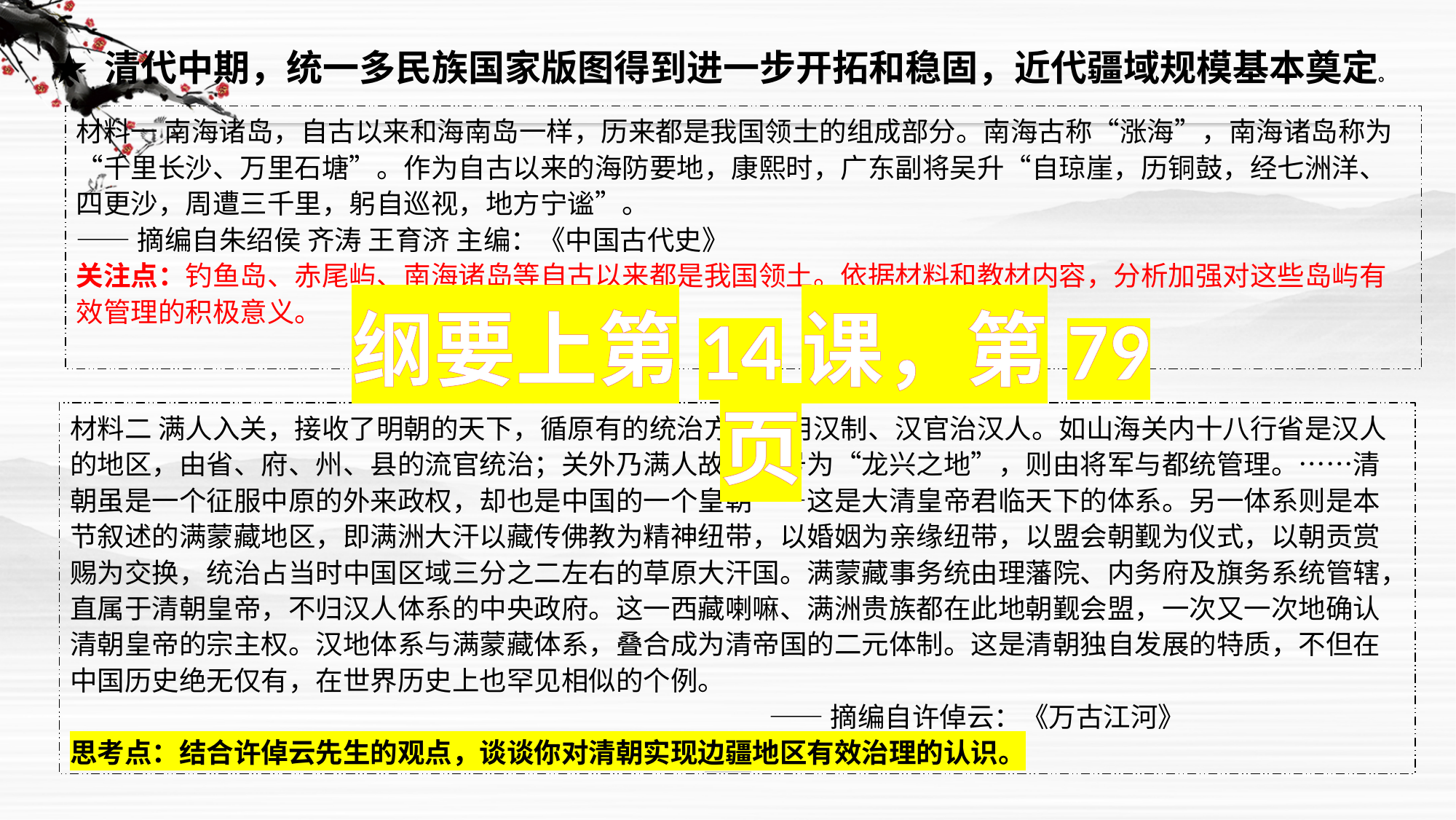

★ 清代中期，统一多民族国家版图得到进一步开拓和稳固，近代疆域规模基本奠定。
材料一 南海诸岛，自古以来和海南岛一样，历来都是我国领土的组成部分。南海古称“涨海”，南海诸岛称为“千里长沙、万里石塘”。作为自古以来的海防要地，康熙时，广东副将吴升“自琼崖，历铜鼓，经七洲洋、四更沙，周遭三千里，躬自巡视，地方宁谧”。
——摘编自朱绍侯 齐涛 王育济 主编：《中国古代史》
关注点：钓鱼岛、赤尾屿、南海诸岛等自古以来都是我国领土。依据材料和教材内容，分析加强对这些岛屿有效管理的积极意义。

纲要上第14课，第79页
材料二 满人入关，接收了明朝的天下，循原有的统治方式，用汉制、汉官治汉人。如山海关内十八行省是汉人的地区，由省、府、州、县的流官统治；关外乃满人故乡，号为“龙兴之地”，则由将军与都统管理。……清朝虽是一个征服中原的外来政权，却也是中国的一个皇朝——这是大清皇帝君临天下的体系。另一体系则是本节叙述的满蒙藏地区，即满洲大汗以藏传佛教为精神纽带，以婚姻为亲缘纽带，以盟会朝觐为仪式，以朝贡赏赐为交换，统治占当时中国区域三分之二左右的草原大汗国。满蒙藏事务统由理藩院、内务府及旗务系统管辖，直属于清朝皇帝，不归汉人体系的中央政府。这一西藏喇嘛、满洲贵族都在此地朝觐会盟，一次又一次地确认清朝皇帝的宗主权。汉地体系与满蒙藏体系，叠合成为清帝国的二元体制。这是清朝独自发展的特质，不但在中国历史绝无仅有，在世界历史上也罕见相似的个例。
                                                                                                                 ——摘编自许倬云：《万古江河》
思考点：结合许倬云先生的观点，谈谈你对清朝实现边疆地区有效治理的认识。